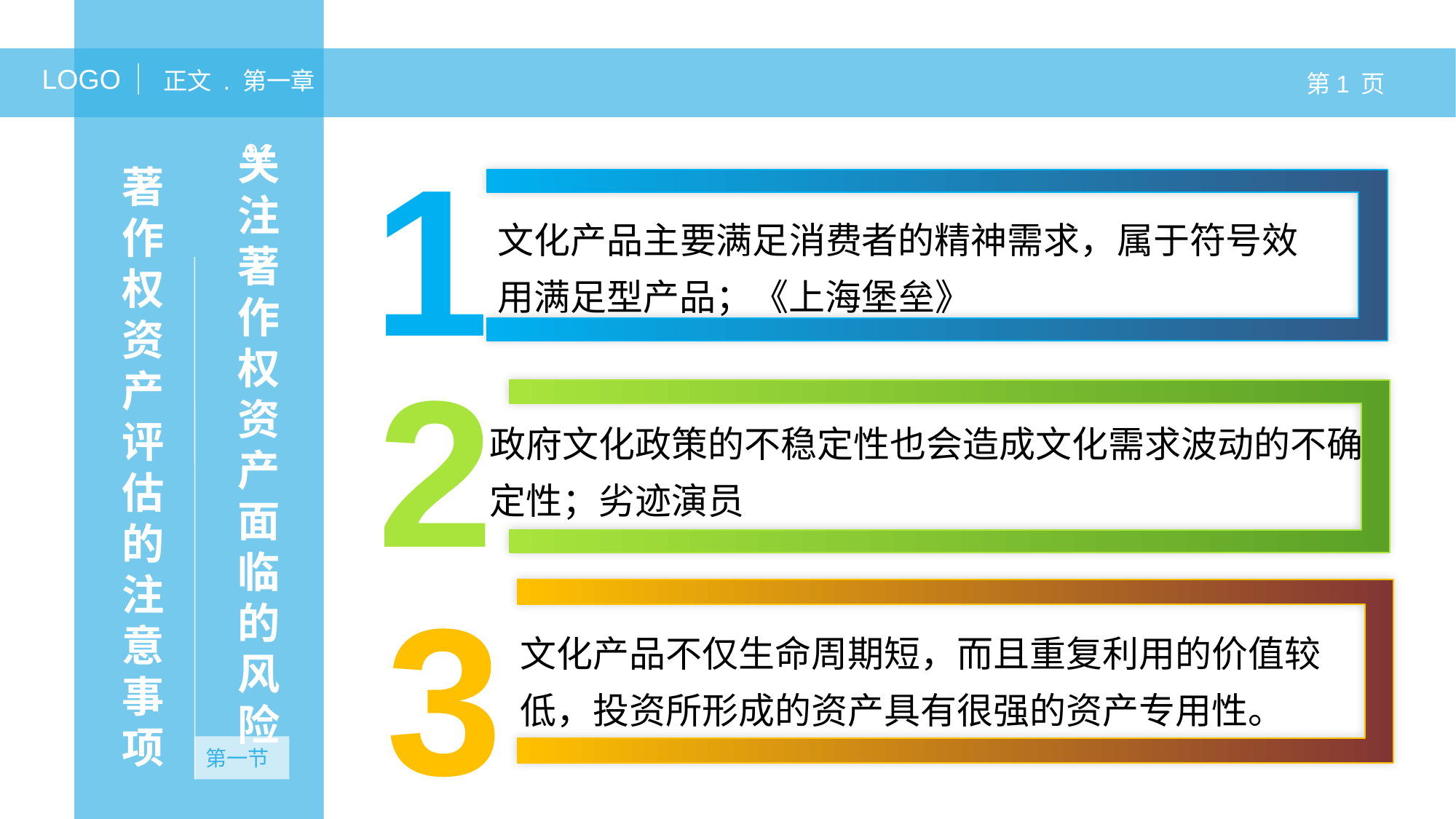

LOGO
正文 . 第一章

第1 页
1
关注著作权资产面临的风险
01
著作权资产评估的注意事项

文化产品主要满足消费者的精神需求，属于符号效用满足型产品；《上海堡垒》

2

政府文化政策的不稳定性也会造成文化需求波动的不确定性；劣迹演员
3

文化产品不仅生命周期短，而且重复利用的价值较低，投资所形成的资产具有很强的资产专用性。
第一节